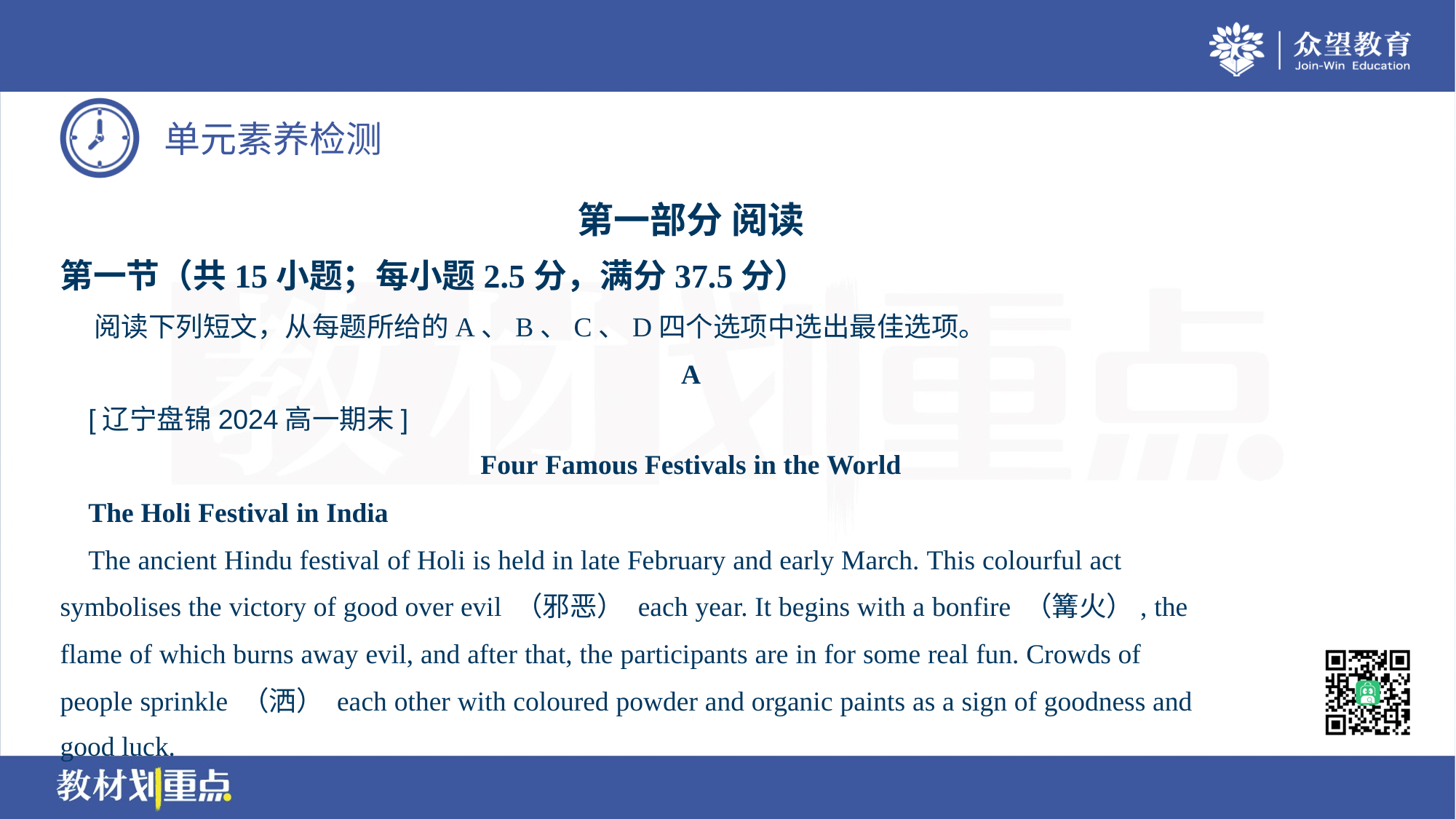

第一部分 阅读
第一节（共15小题；每小题2.5分，满分37.5分）
    阅读下列短文，从每题所给的A、B、C、D四个选项中选出最佳选项。
A
    [辽宁盘锦2024高一期末]
Four Famous Festivals in the World
    The Holi Festival in India
    The ancient Hindu festival of Holi is held in late February and early March. This colourful act
symbolises the victory of good over evil （邪恶） each year. It begins with a bonfire （篝火）, the
flame of which burns away evil, and after that, the participants are in for some real fun. Crowds of
people sprinkle （洒） each other with coloured powder and organic paints as a sign of goodness and
good luck.